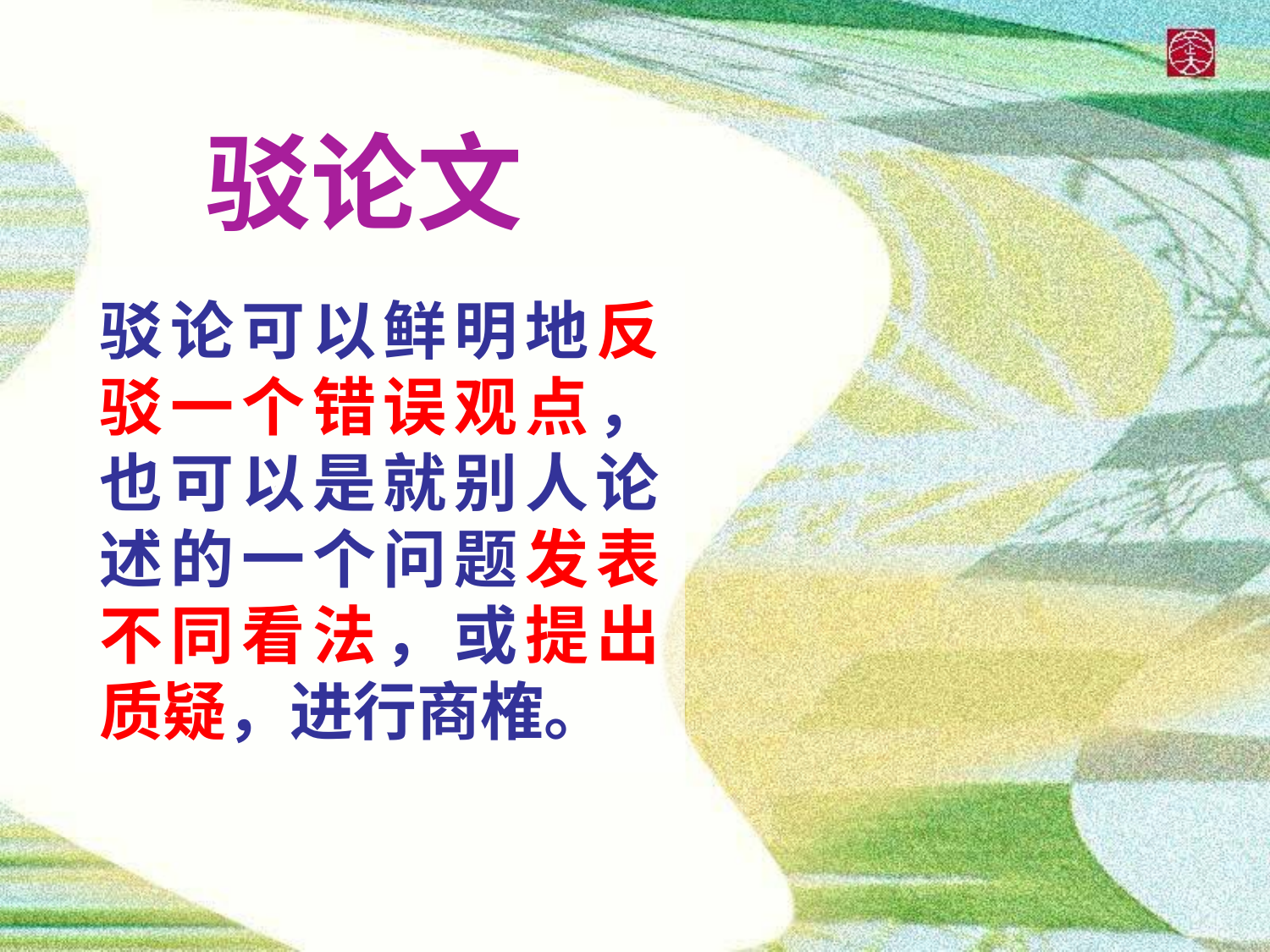

驳论文
驳论可以鲜明地反驳一个错误观点，也可以是就别人论述的一个问题发表不同看法，或提出质疑，进行商榷。